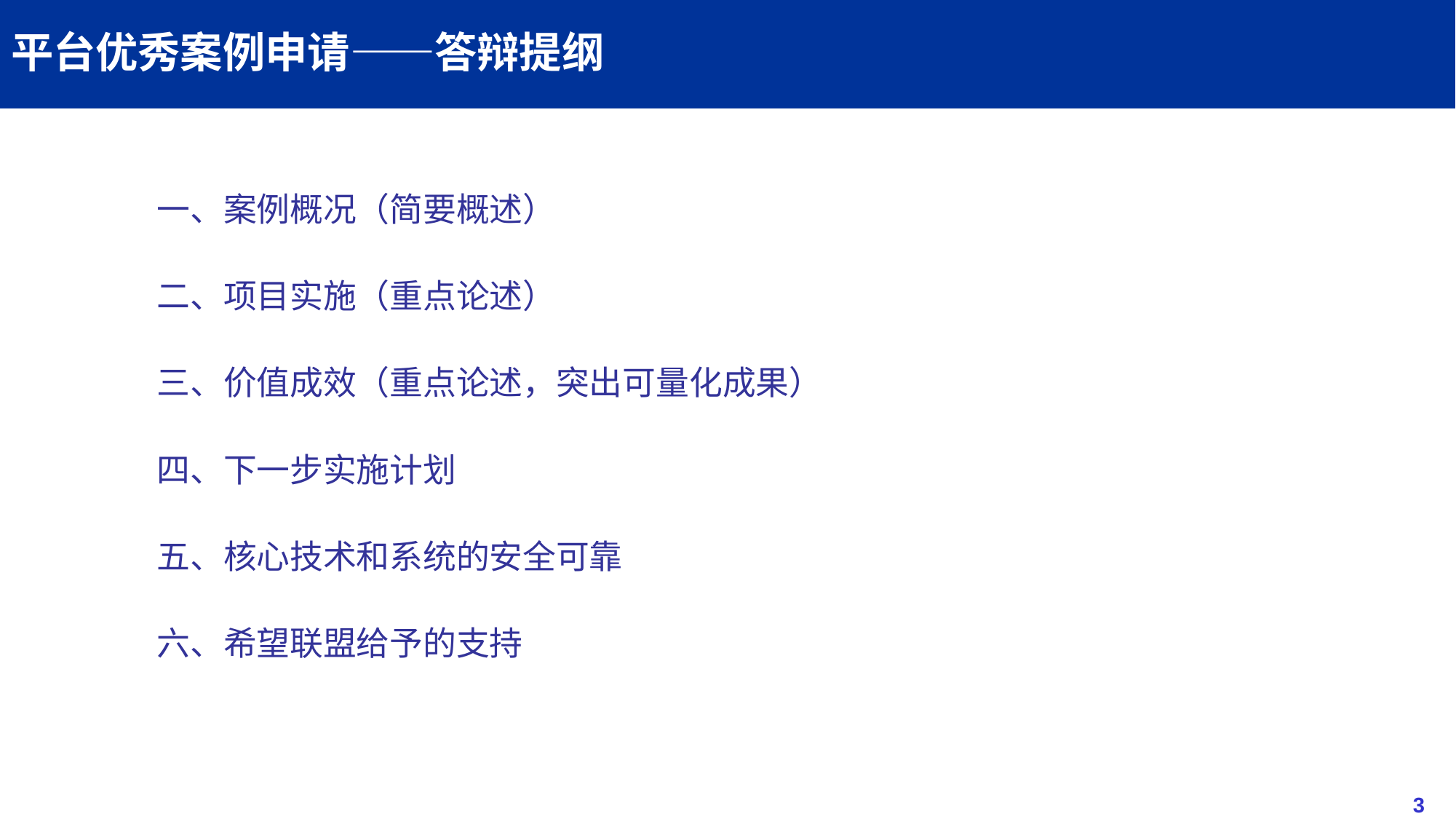

# 平台优秀案例申请——答辩提纲
一、案例概况（简要概述）
二、项目实施（重点论述）
三、价值成效（重点论述，突出可量化成果）
四、下一步实施计划
五、核心技术和系统的安全可靠
六、希望联盟给予的支持